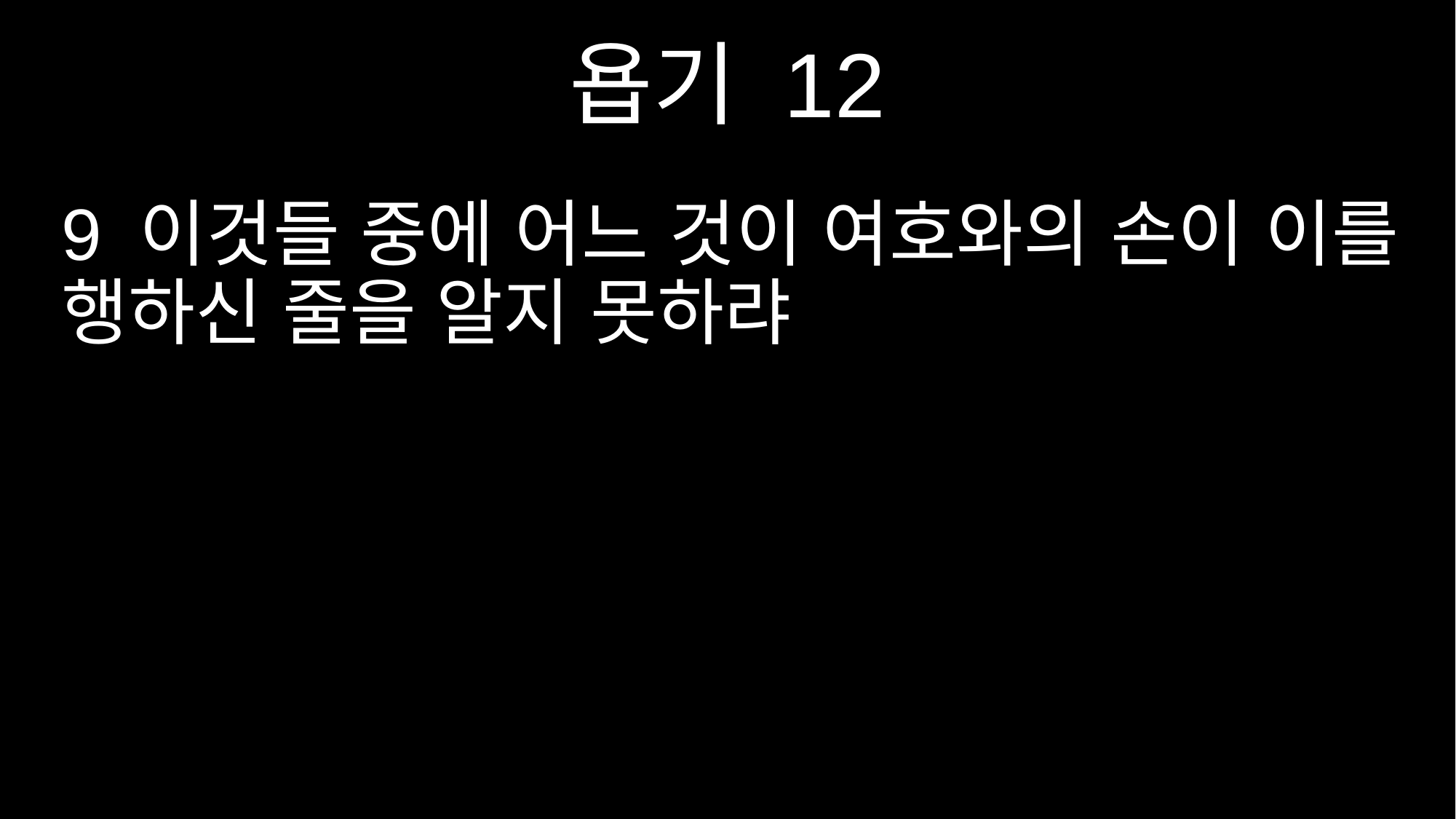

욥기 12
9 이것들 중에 어느 것이 여호와의 손이 이를 행하신 줄을 알지 못하랴